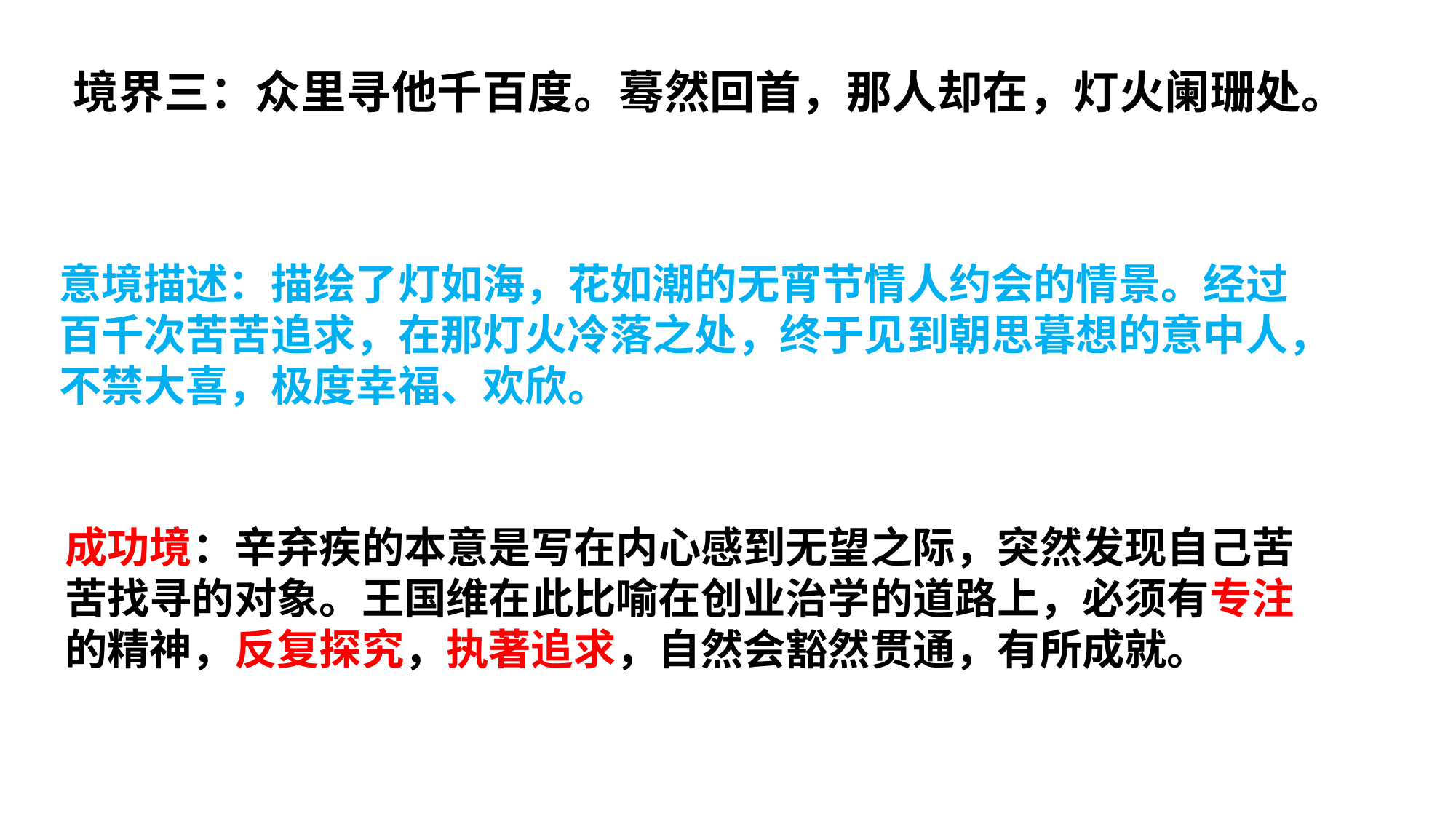

境界三：众里寻他千百度。蓦然回首，那人却在，灯火阑珊处。
意境描述：描绘了灯如海，花如潮的无宵节情人约会的情景。经过百千次苦苦追求，在那灯火冷落之处，终于见到朝思暮想的意中人，不禁大喜，极度幸福、欢欣。
成功境：辛弃疾的本意是写在内心感到无望之际，突然发现自己苦苦找寻的对象。王国维在此比喻在创业治学的道路上，必须有专注的精神，反复探究，执著追求，自然会豁然贯通，有所成就。